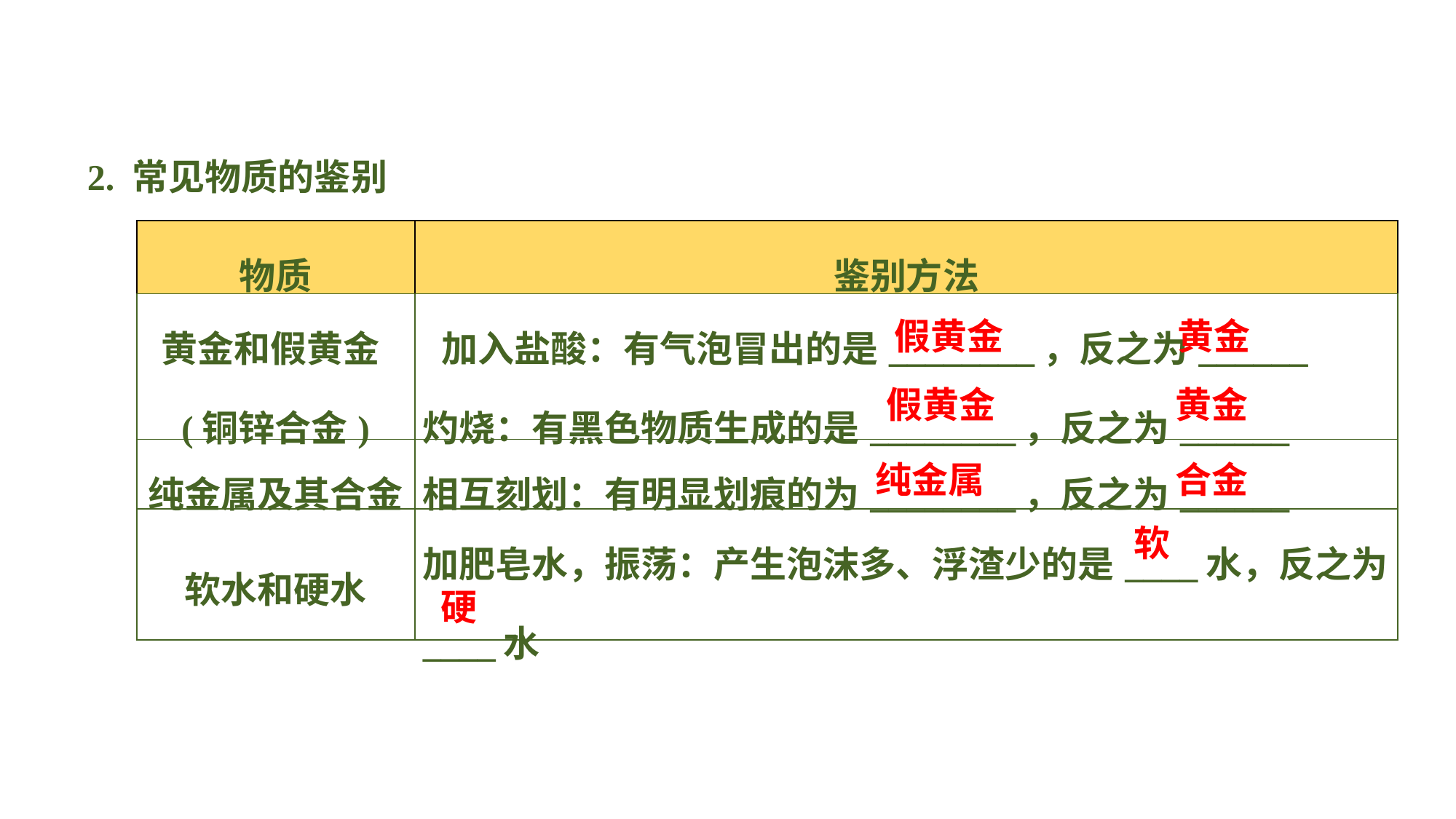

2. 常见物质的鉴别
| 物质 | 鉴别方法 |
| --- | --- |
| 黄金和假黄金(铜锌合金) | 加入盐酸：有气泡冒出的是\_\_\_\_\_\_\_\_，反之为\_\_\_\_\_\_ 灼烧：有黑色物质生成的是\_\_\_\_\_\_\_\_，反之为\_\_\_\_\_\_ |
| 纯金属及其合金 | 相互刻划：有明显划痕的为\_\_\_\_\_\_\_\_，反之为\_\_\_\_\_\_ |
| 软水和硬水 | 加肥皂水，振荡：产生泡沫多、浮渣少的是\_\_\_\_水，反之为\_\_\_\_水 |
假黄金
黄金
假黄金
黄金
纯金属
合金
软
硬